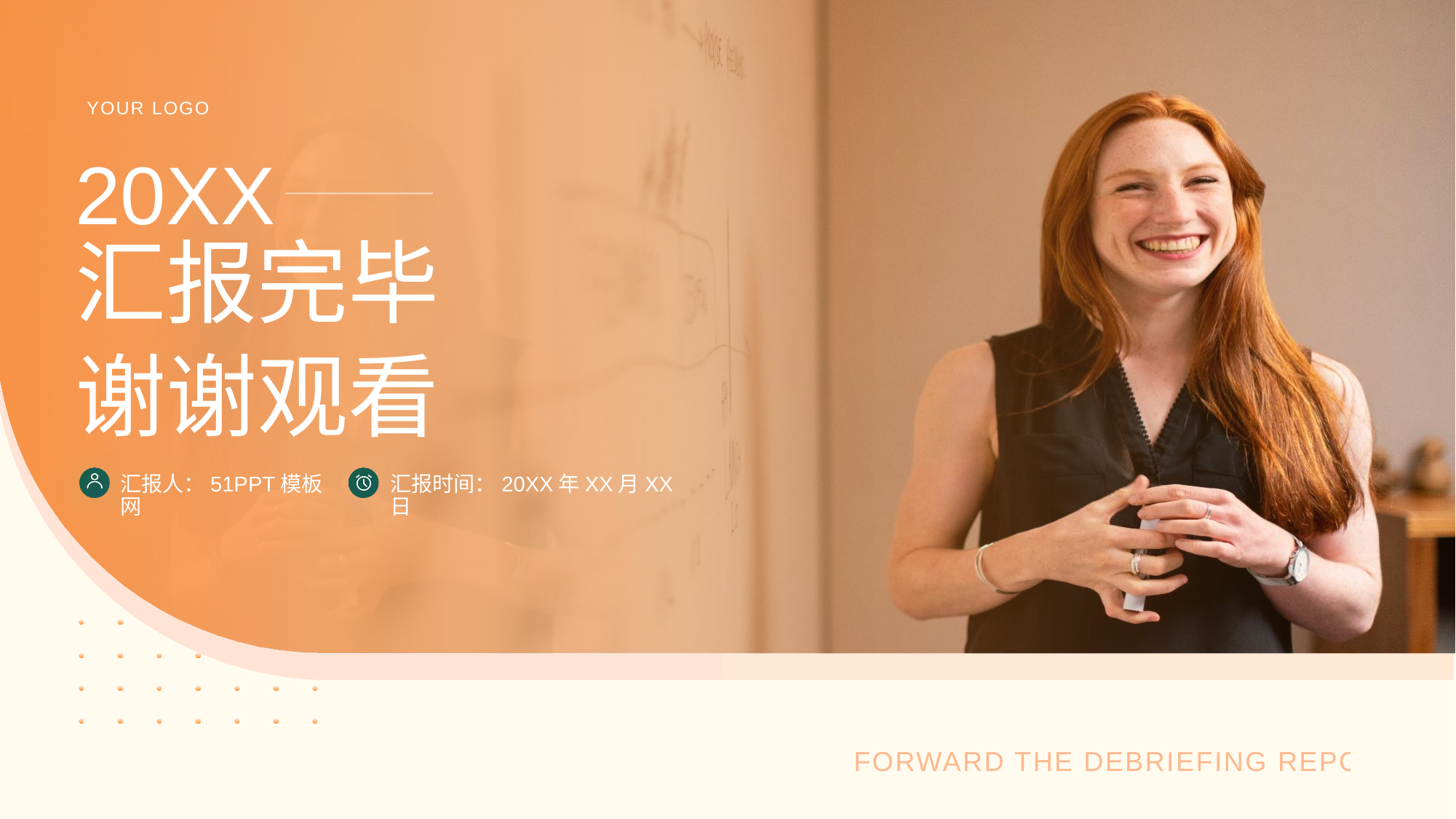

YOUR LOGO
20XX
汇报完毕
谢谢观看
汇报人：51PPT模板网

汇报时间：20XX年XX月XX日